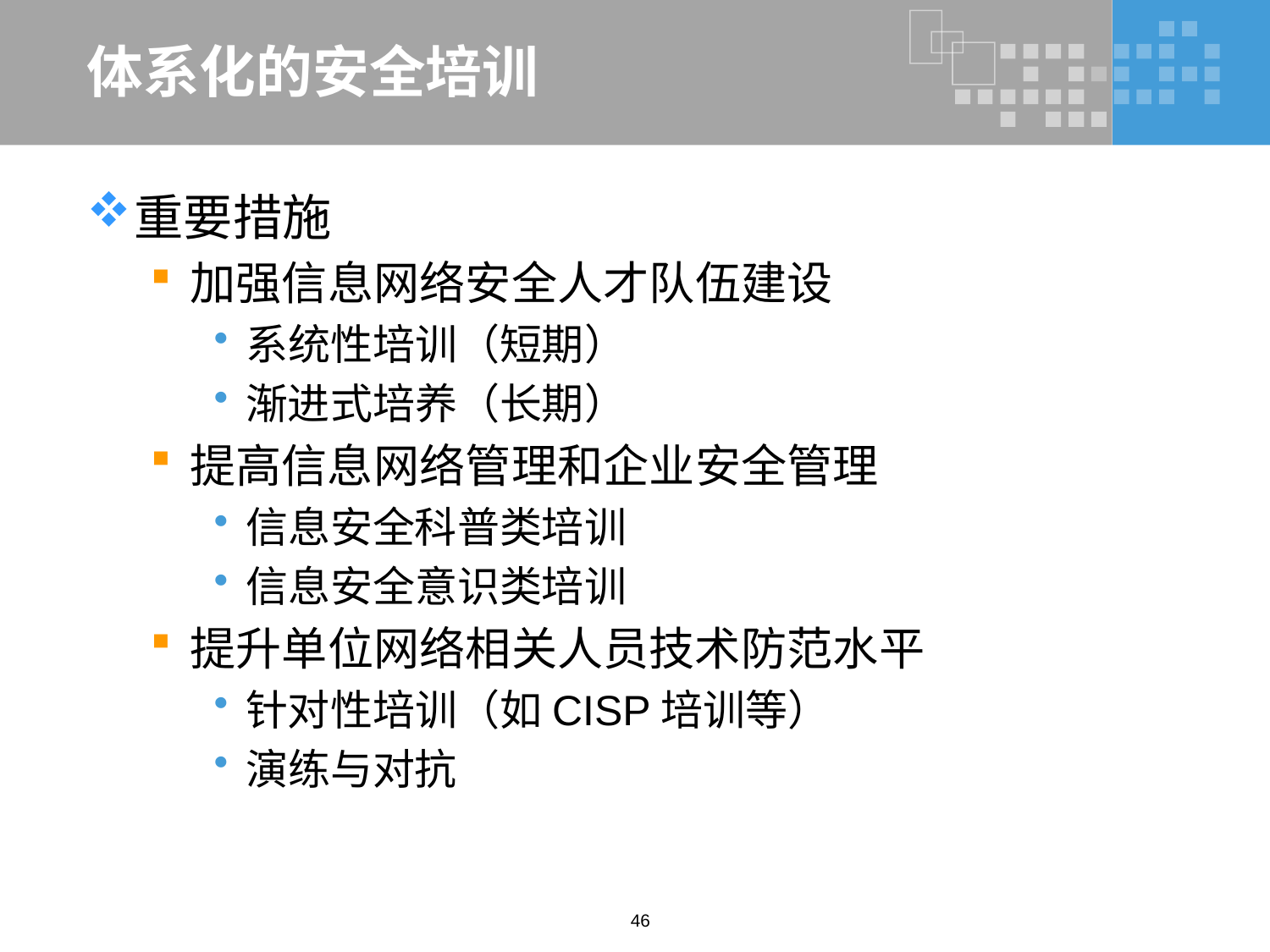

# 体系化的安全培训
重要措施
加强信息网络安全人才队伍建设
系统性培训（短期）
渐进式培养（长期）
提高信息网络管理和企业安全管理
信息安全科普类培训
信息安全意识类培训
提升单位网络相关人员技术防范水平
针对性培训（如CISP培训等）
演练与对抗

46